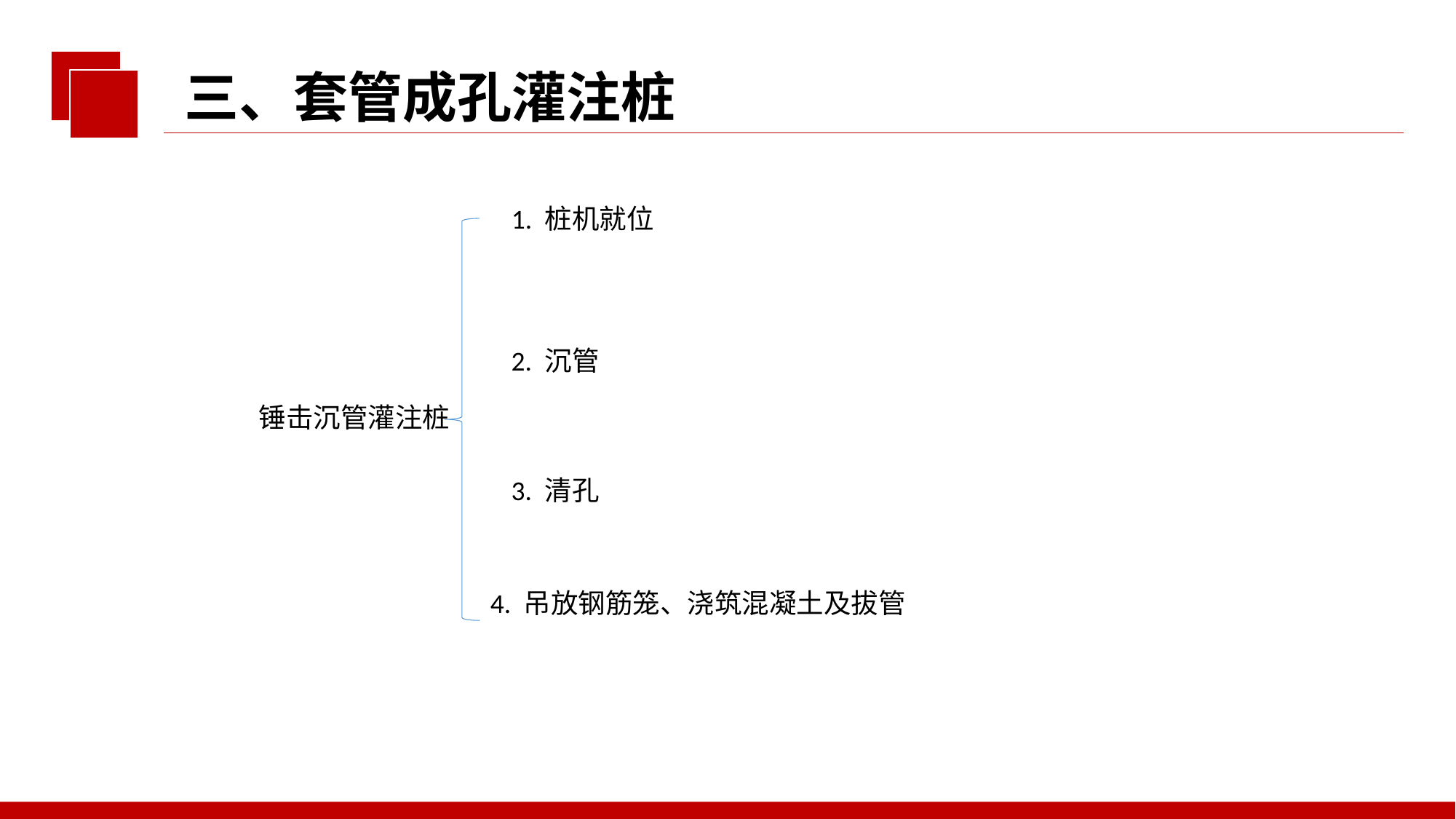

三、套管成孔灌注桩
1. 桩机就位

2. 沉管
锤击沉管灌注桩
3. 清孔
4. 吊放钢筋笼、浇筑混凝土及拔管